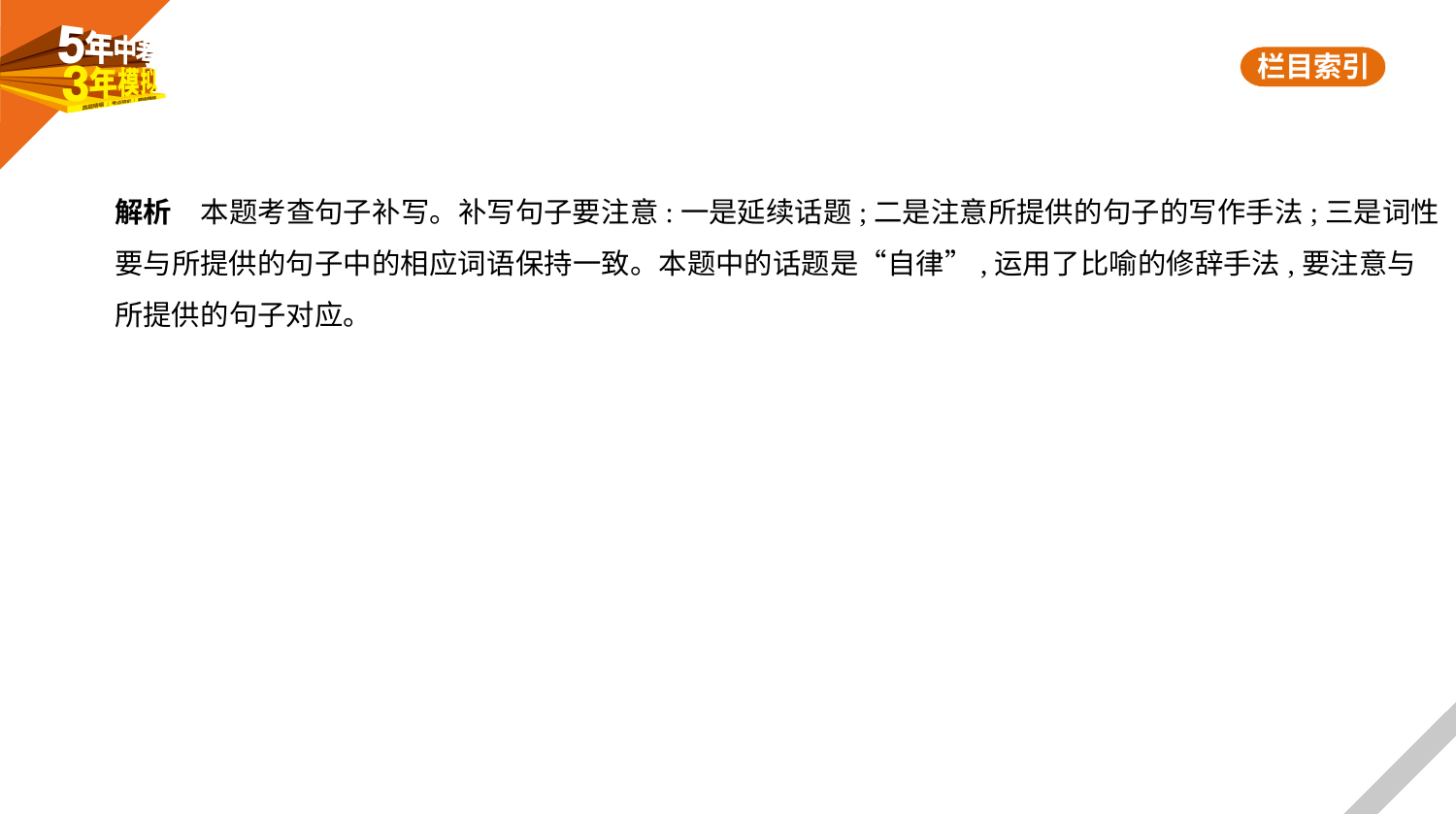

解析　本题考查句子补写。补写句子要注意:一是延续话题;二是注意所提供的句子的写作手法;三是词性
要与所提供的句子中的相应词语保持一致。本题中的话题是“自律”,运用了比喻的修辞手法,要注意与
所提供的句子对应。